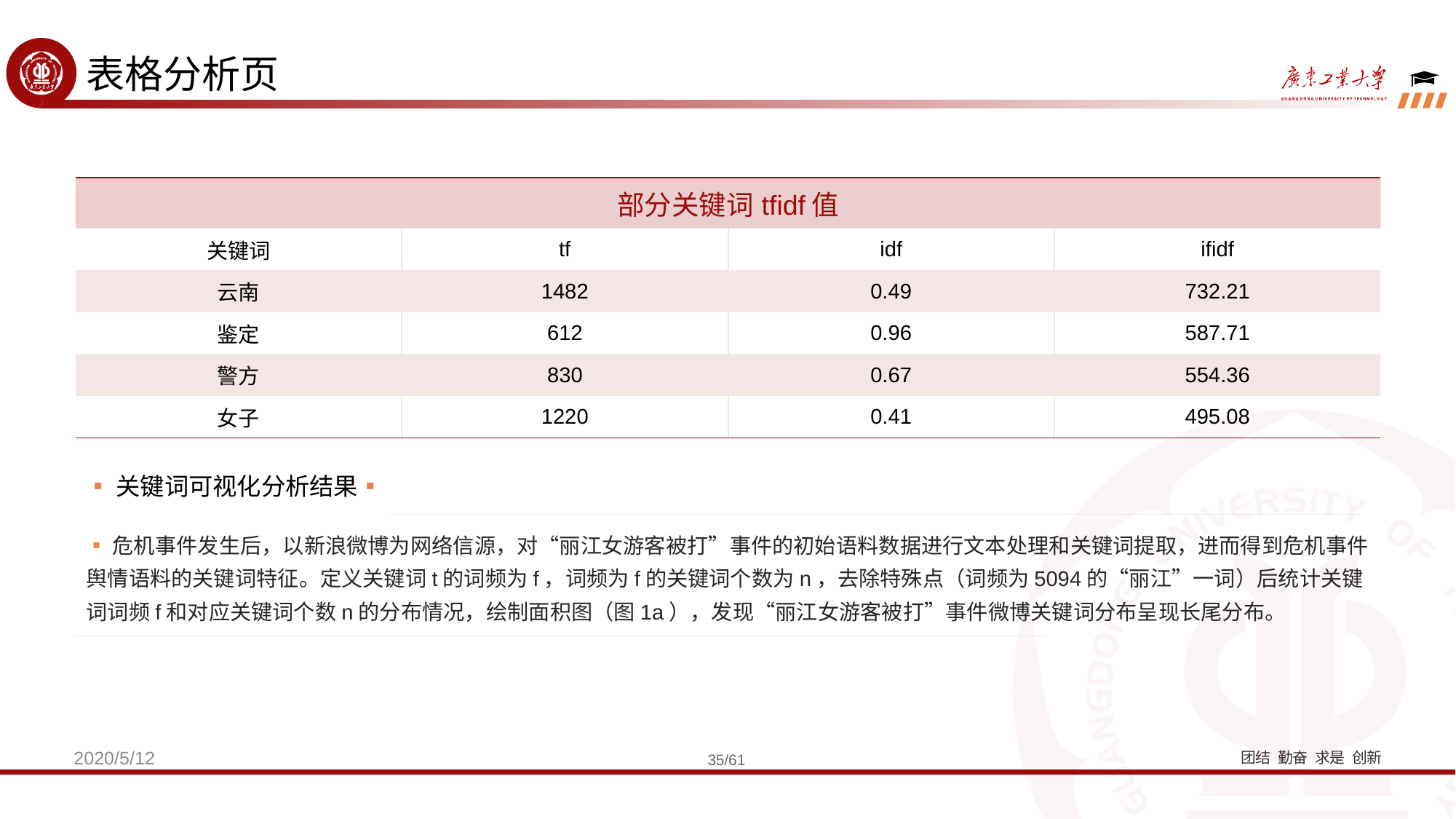

表格分析页
| 部分关键词tfidf值 |  |  |  |
| --- | --- | --- | --- |
| 关键词 | tf | idf | ifidf |
| 云南 | 1482 | 0.49 | 732.21 |
| 鉴定 | 612 | 0.96 | 587.71 |
| 警方 | 830 | 0.67 | 554.36 |
| 女子 | 1220 | 0.41 | 495.08 |

▪关键词可视化分析结果▪
▪危机事件发生后，以新浪微博为网络信源，对“丽江女游客被打”事件的初始语料数据进行文本处理和关键词提取，进而得到危机事件舆情语料的关键词特征。定义关键词t的词频为f，词频为f的关键词个数为n，去除特殊点（词频为5094的“丽江”一词）后统计关键词词频f和对应关键词个数n的分布情况，绘制面积图（图1a），发现“丽江女游客被打”事件微博关键词分布呈现长尾分布。